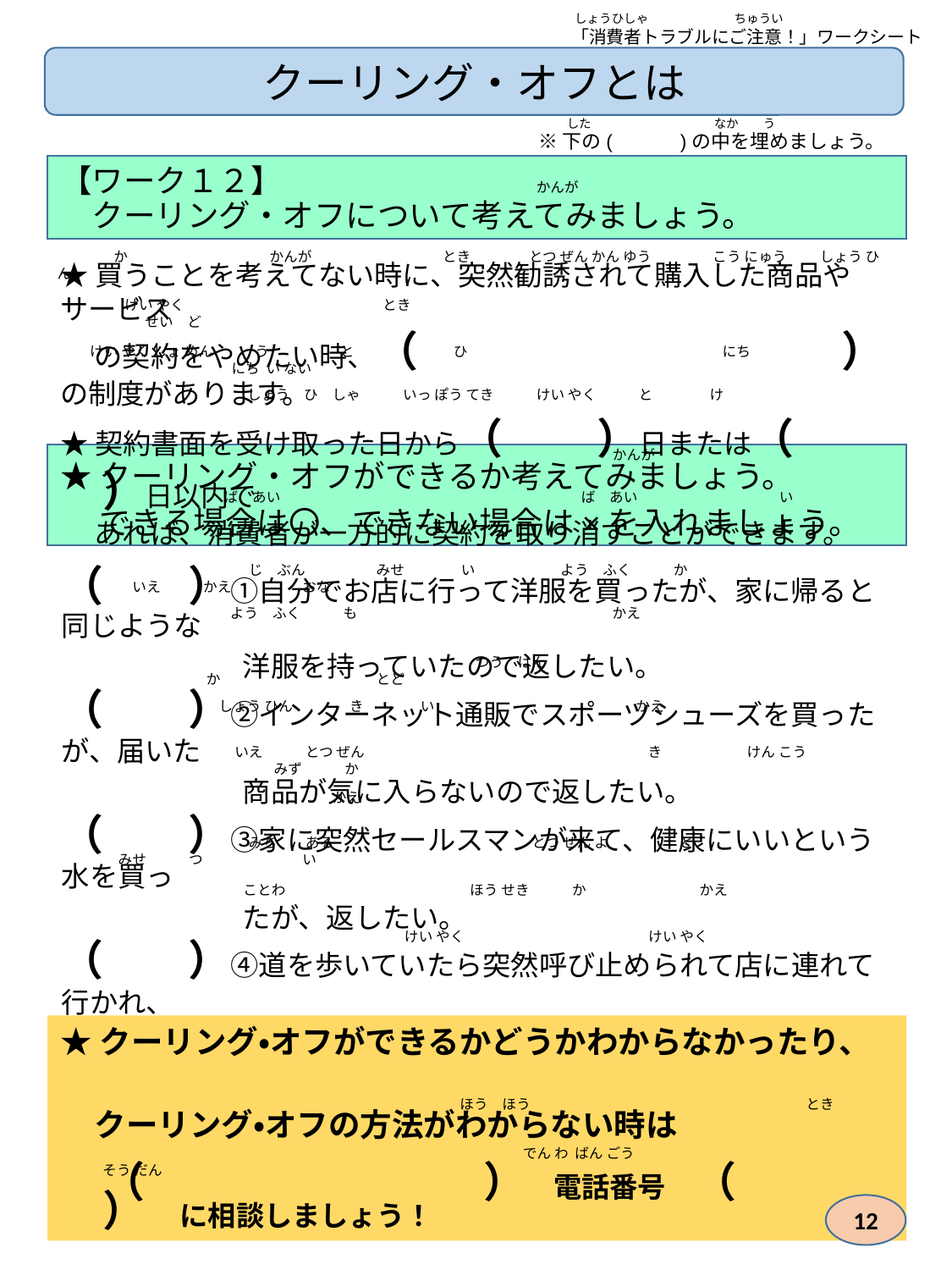

しょうひしゃ　　　　　　　ちゅうい
「消費者トラブルにご注意！」ワークシート
クーリング・オフとは
　　した　　　　　　　　　　なか　　う
※下の(　　　)の中を埋めましょう。
【ワーク１２】　　　　　　　　かんが
　クーリング・オフについて考えてみましょう。
　　　　か　　　　　　　　　　かんが　　　　　　　　　 とき　　　     とつ ぜん かん ゆう　               こう にゅう　      しょう ひん
★買うことを考えてない時に、突然勧誘されて購入した商品やサービス
　 の契約をやめたい時、（　　　　　　　　　　）の制度があります。
★契約書面を受け取った日から（　 　）日または（　 　）日以内で
　 あれば、消費者が一方的に契約を取り消すことができます。
　　　        けい やく　　　　　　　　　　　　　　とき　 　　　　　　　　　　　　　　　　　　　　　　　　　　　　　　　　　　　　　　 せい　ど
けい やく しょ めん　　　う　　　　　と　　　　　　　ひ　　　　　　　　　　　　　　　　　　にち　　　　　　　　　　　　　　　　　　　　　にち  い ない
　　　　　　　　　　　　　  しょう　ひ　しゃ　　　いっ ぽう てき　　　けい やく　　　と　　　　け
　　　　　　　　　　　　　　　　　　　　　　　　　　　　　　　　　　　　　　　かんが
★クーリング・オフができるか考えてみましょう。
　　　　　　　　　　       ば　あい　　　　　　　　　　　　　　　　　　　　 　ば　あい　　　　　　　　　　い
　 できる場合は〇、できない場合は×を入れましょう。
　　　 　　　　　　　　じ　ぶん　　　　　みせ　　　　い　　　　　　よう　ふく　　　か　　　　　　　　　　　いえ　　　かえ　　　　　おな
（　　）①自分でお店に行って洋服を買ったが、家に帰ると同じような
　　　　　　  洋服を持っていたので返したい。
（　　）②インターネット通販でスポーツシューズを買ったが、届いた
　　　　　　  商品が気に入らないので返したい。
（　　）③家に突然セールスマンが来て、健康にいいという水を買っ
　　　　　　  たが、返したい。
（　　）④道を歩いていたら突然呼び止められて店に連れて行かれ、
　　　　　　  断りきれずに宝石を買った。返したい。
（　　）⑤エステの契約をしたが、契約をやめたい。
　　　 　　　　　　   よう　ふく　　　も　　　　　　　　　　　　　　　　　　かえ
　　　 　　　　　　　　　　　　　　　　　　　　　　　　つう　はん　　　　　　　　　　　　　　　　　　　　　　　 　　　　か　　　　　　　　　　　とど
　　　 　　　　　    しょう ひん　　　　き　　　　い　　　　　　　　　　　　　 　かえ
　　　 　　　　　　　いえ　　　とつ ぜん　　　　　　　　　　　　　　　　　　　　き　　　　　　けん こう　　　　　　　　　　　　　　　　みず　　　か
　　　 　　　　　　　　　　　　　    かえ
　　　 　　　　　　　　みち　　ある　　　　　　　　　　　　　　とつ ぜん よ　　　　　と　　　　　　　　　　　　みせ　　　つ　　　　　　　い
　　　 　　　　　　　　　   ことわ　　　　　　　　　　　　　ほう せき　　　か　　　　　　　　かえ
　　　 　　　　　　　　　　　　　　　　　　　　　けい やく　　　　　　　　　　　　　けい やく
★クーリング・オフができるかどうかわからなかったり、
　　　　　　　　　　　　　　　　　　　　　　　　 　　　　ほう　ほう　　　　　　　　　　　　　　　　　　　  とき
　 クーリング・オフの方法がわからない時は
　　　　　　　　　　　　　　　　  でん わ  ばん ごう　　　　　　　　　　　　　　　　　　　　　そう だん
　（　　　　　　　　）　電話番号　（　　　）　に相談しましょう！
12